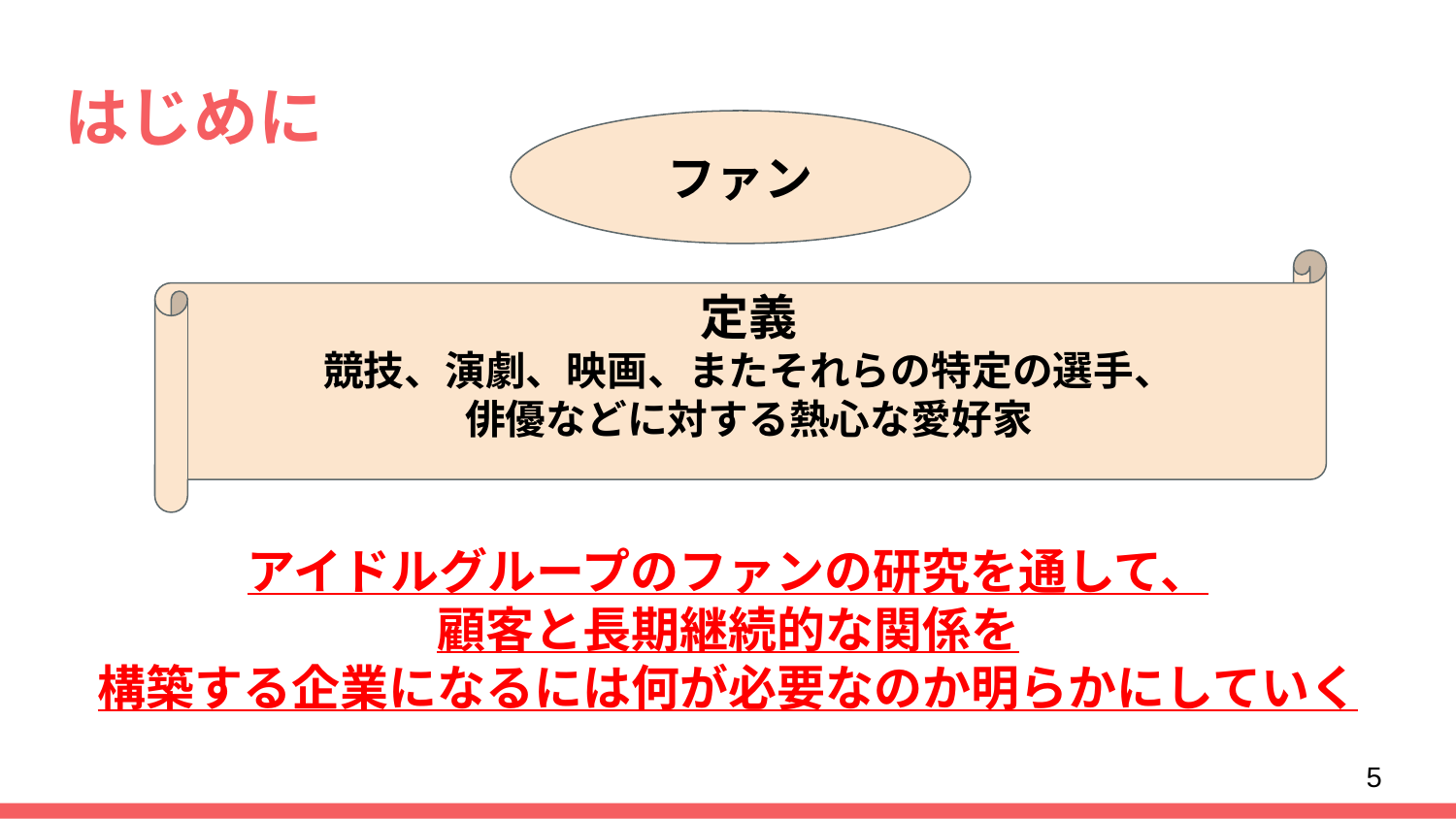

# はじめに
ファン
定義
競技、演劇、映画、またそれらの特定の選手、
俳優などに対する熱心な愛好家

アイドルグループのファンの研究を通して、
顧客と長期継続的な関係を
構築する企業になるには何が必要なのか明らかにしていく

5